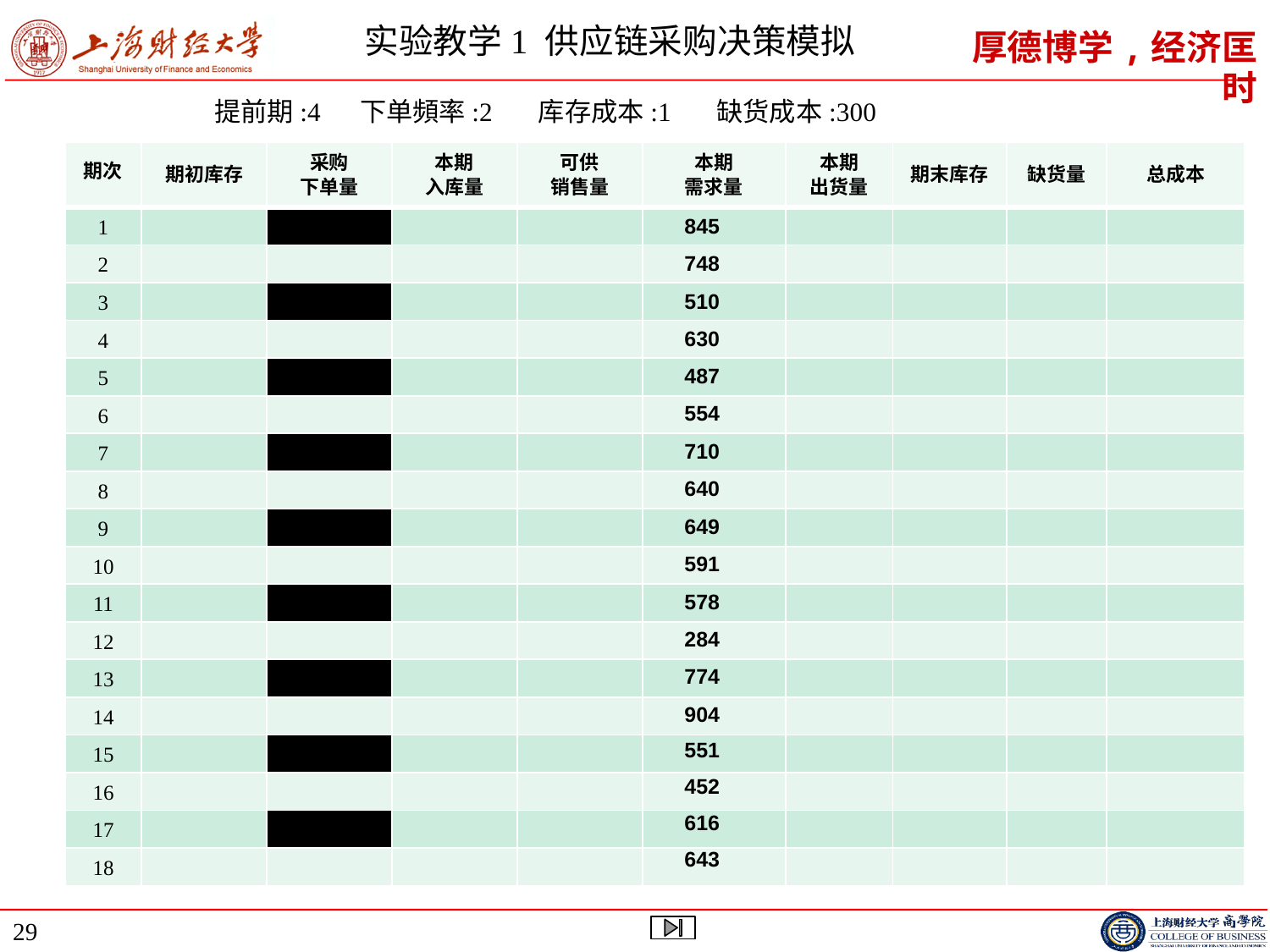

# 实验教学1 供应链采购决策模拟
提前期:4     下单頻率:2      库存成本:1      缺货成本:300

| 期次 | 期初库存 | 采购 下单量 | 本期 入库量 | 可供 销售量 | 本期 需求量 | 本期 出货量 | 期末库存 | 缺货量 | 总成本 |
| --- | --- | --- | --- | --- | --- | --- | --- | --- | --- |
| 1 |  |  |  |  |  |  |  |  |  |
| 2 |  |  |  |  |  |  |  |  |  |
| 3 |  |  |  |  |  |  |  |  |  |
| 4 |  |  |  |  |  |  |  |  |  |
| 5 |  |  |  |  |  |  |  |  |  |
| 6 |  |  |  |  |  |  |  |  |  |
| 7 |  |  |  |  |  |  |  |  |  |
| 8 |  |  |  |  |  |  |  |  |  |
| 9 |  |  |  |  |  |  |  |  |  |
| 10 |  |  |  |  |  |  |  |  |  |
| 11 |  |  |  |  |  |  |  |  |  |
| 12 |  |  |  |  |  |  |  |  |  |
| 13 |  |  |  |  |  |  |  |  |  |
| 14 |  |  |  |  |  |  |  |  |  |
| 15 |  |  |  |  |  |  |  |  |  |
| 16 |  |  |  |  |  |  |  |  |  |
| 17 |  |  |  |  |  |  |  |  |  |
| 18 |  |  |  |  |  |  |  |  |  |
845
748
510
630
487
554
710
640
649
591
578
284
774
904
551
452
616
643
29